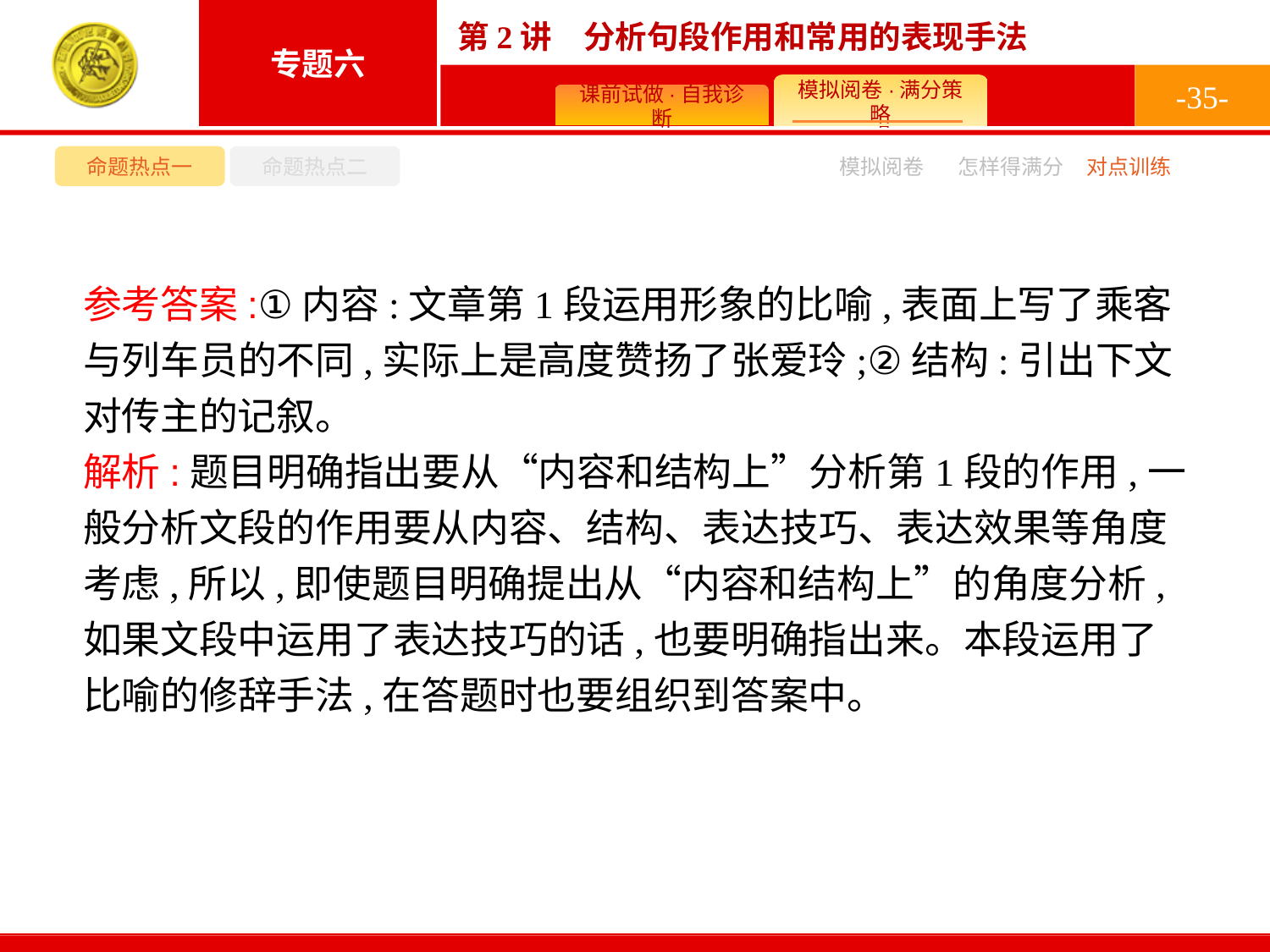

-35-
命题热点一
命题热点二
模拟阅卷
怎样得满分
对点训练
参考答案:①内容:文章第1段运用形象的比喻,表面上写了乘客与列车员的不同,实际上是高度赞扬了张爱玲;②结构:引出下文对传主的记叙。
解析:题目明确指出要从“内容和结构上”分析第1段的作用,一般分析文段的作用要从内容、结构、表达技巧、表达效果等角度考虑,所以,即使题目明确提出从“内容和结构上”的角度分析,如果文段中运用了表达技巧的话,也要明确指出来。本段运用了比喻的修辞手法,在答题时也要组织到答案中。